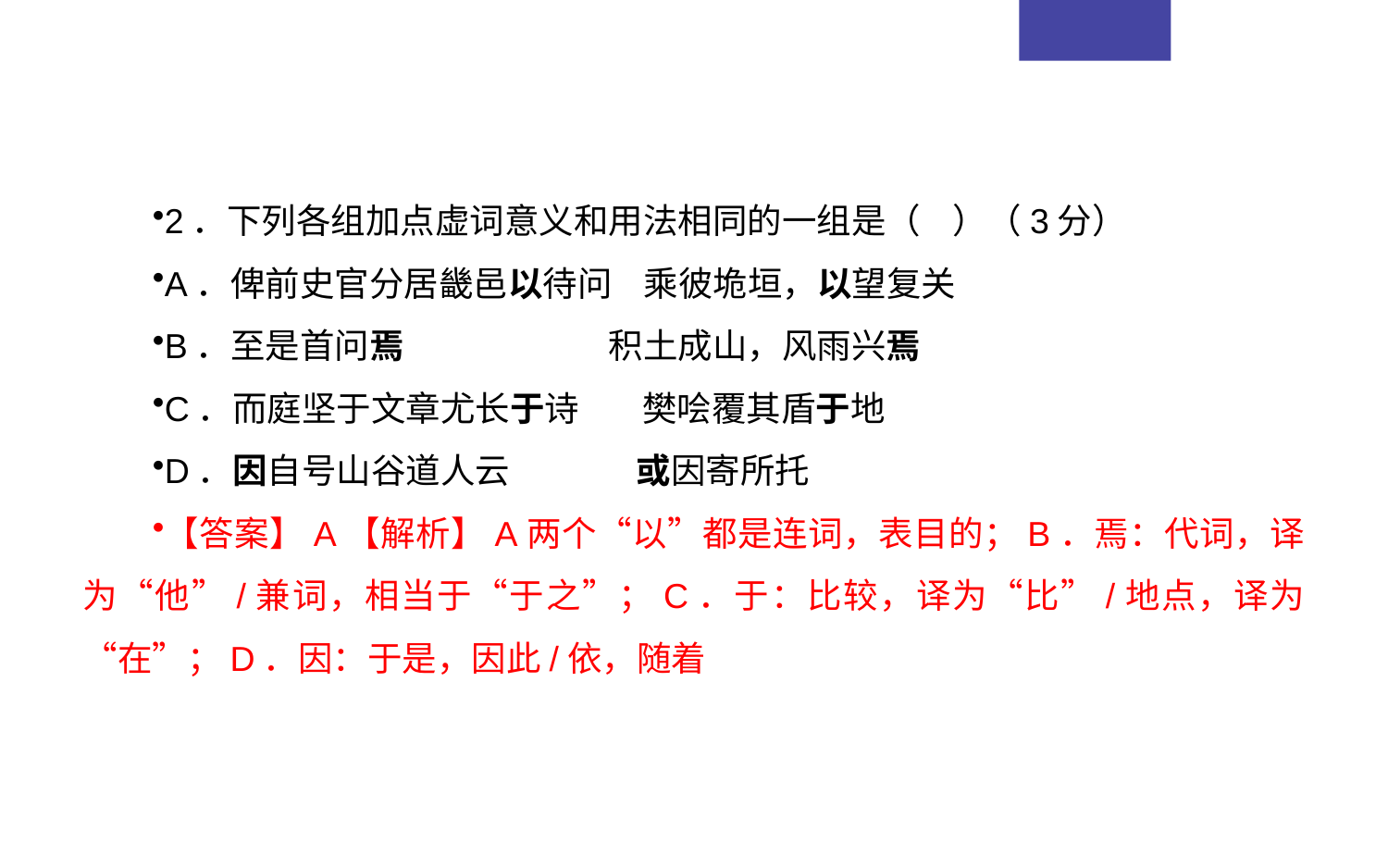

2．下列各组加点虚词意义和用法相同的一组是（    ）（3分）
A．俾前史官分居畿邑以待问    乘彼垝垣，以望复关
B．至是首问焉                          积土成山，风雨兴焉
C．而庭坚于文章尤长于诗        樊哙覆其盾于地
D．因自号山谷道人云                或因寄所托
【答案】A【解析】A两个“以”都是连词，表目的；B．焉：代词，译为“他”/兼词，相当于“于之”；C．于：比较，译为“比”/地点，译为“在”；D．因：于是，因此/依，随着